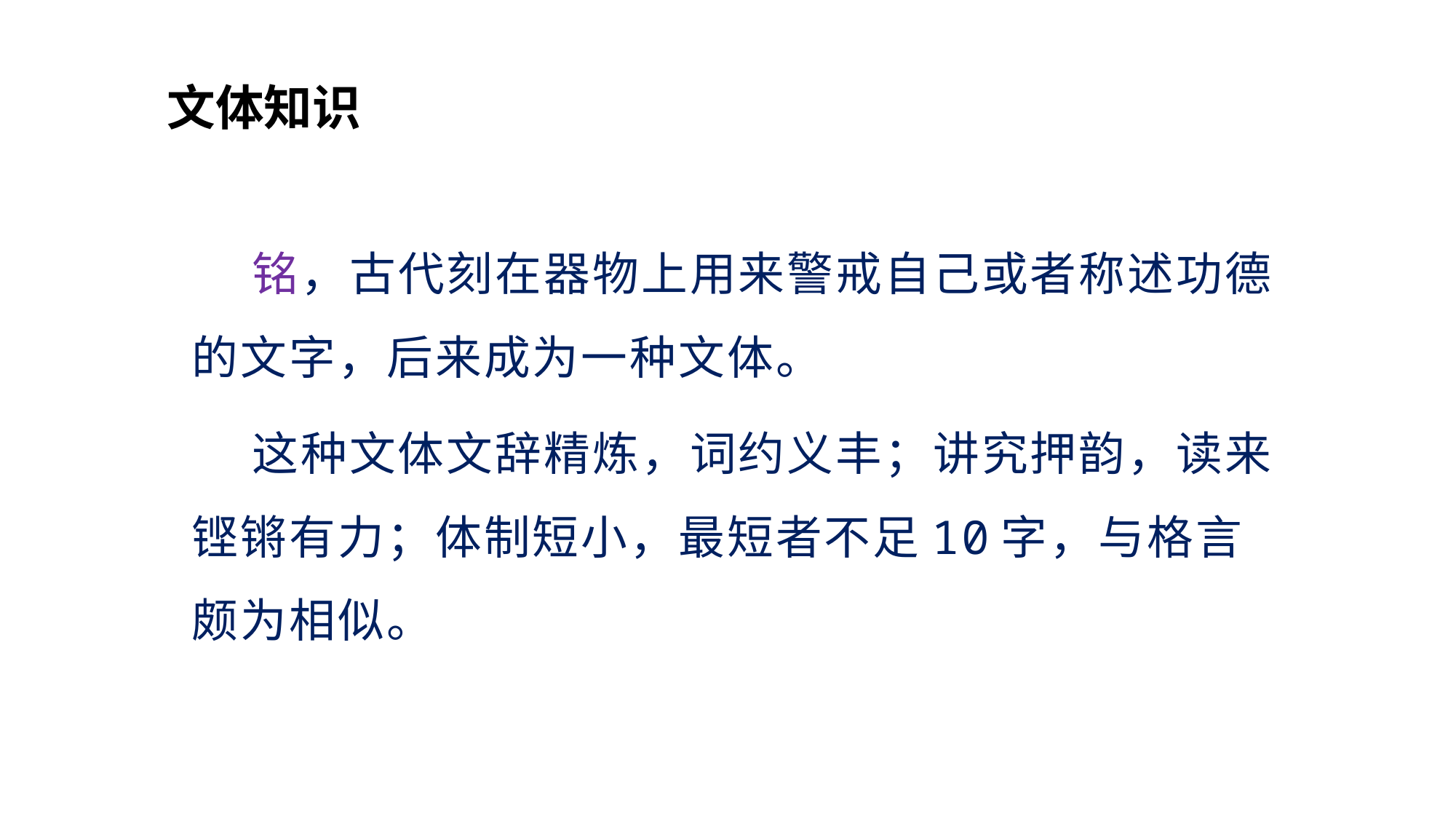

文体知识
    铭，古代刻在器物上用来警戒自己或者称述功德的文字，后来成为一种文体。
    这种文体文辞精炼，词约义丰；讲究押韵，读来铿锵有力；体制短小，最短者不足10字，与格言颇为相似。